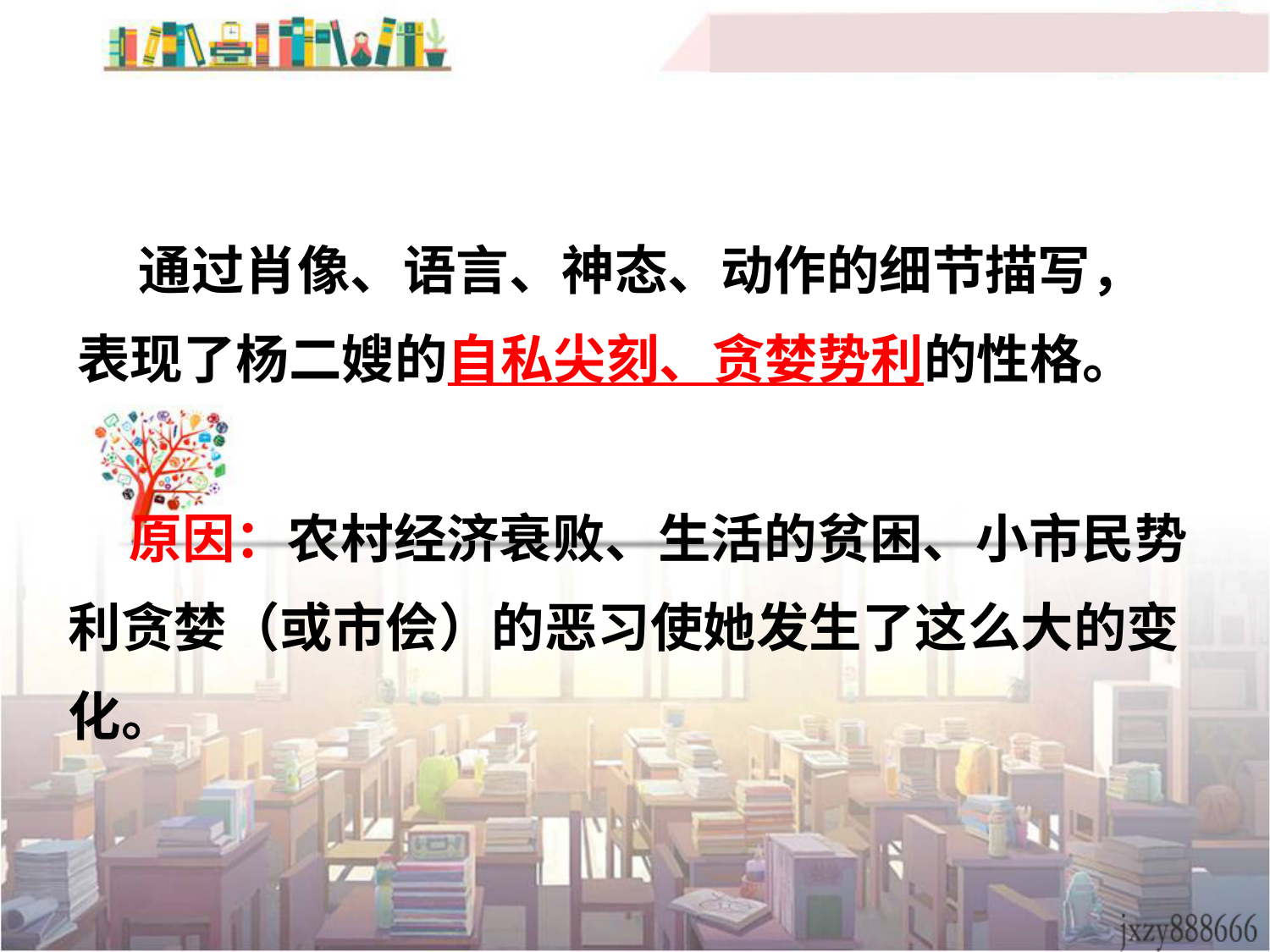

通过肖像、语言、神态、动作的细节描写，表现了杨二嫂的自私尖刻、贪婪势利的性格。
    原因：农村经济衰败、生活的贫困、小市民势利贪婪（或市侩）的恶习使她发生了这么大的变化。